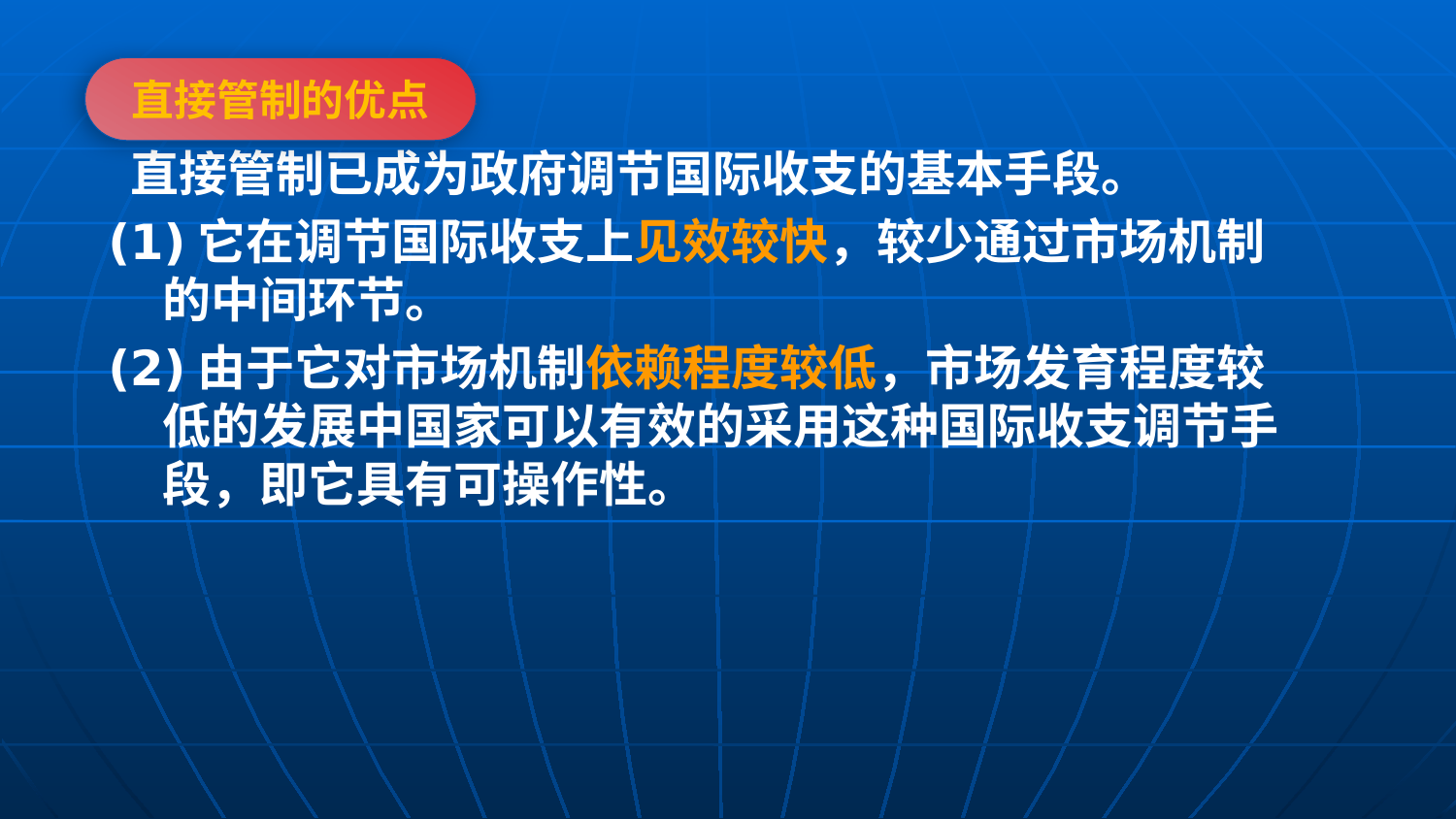

直接管制的优点

 直接管制已成为政府调节国际收支的基本手段。
(1)它在调节国际收支上见效较快，较少通过市场机制的中间环节。
(2)由于它对市场机制依赖程度较低，市场发育程度较低的发展中国家可以有效的采用这种国际收支调节手段，即它具有可操作性。